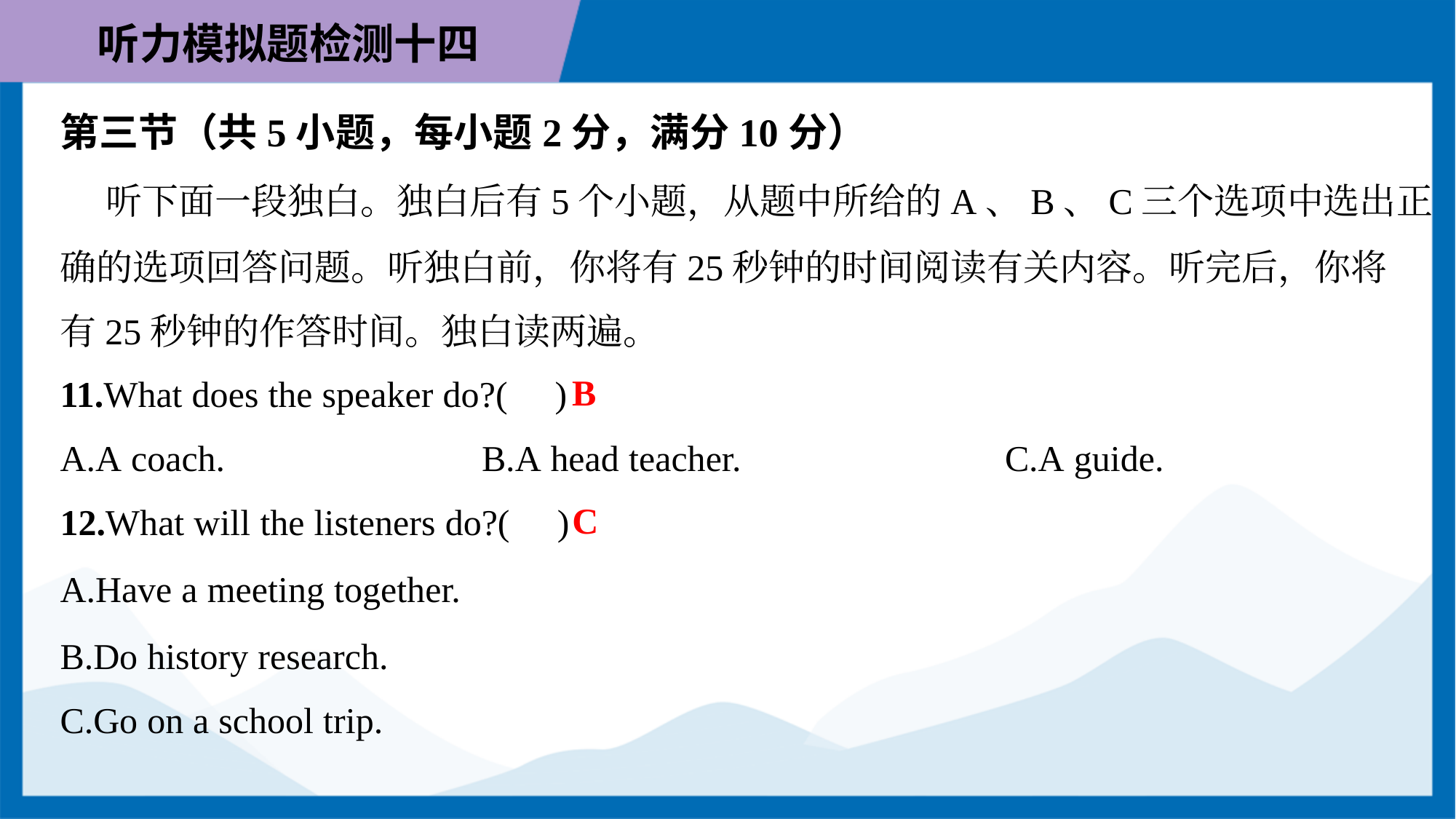

第三节（共5小题，每小题2分，满分10分）
    听下面一段独白。独白后有5个小题，从题中所给的A、B、C三个选项中选出正
确的选项回答问题。听独白前，你将有25秒钟的时间阅读有关内容。听完后，你将
有25秒钟的作答时间。独白读两遍。
B
11.What does the speaker do?(     )
A.A coach.	B.A head teacher.	C.A guide.
C
12.What will the listeners do?(     )
A.Have a meeting together.
B.Do history research.
C.Go on a school trip.